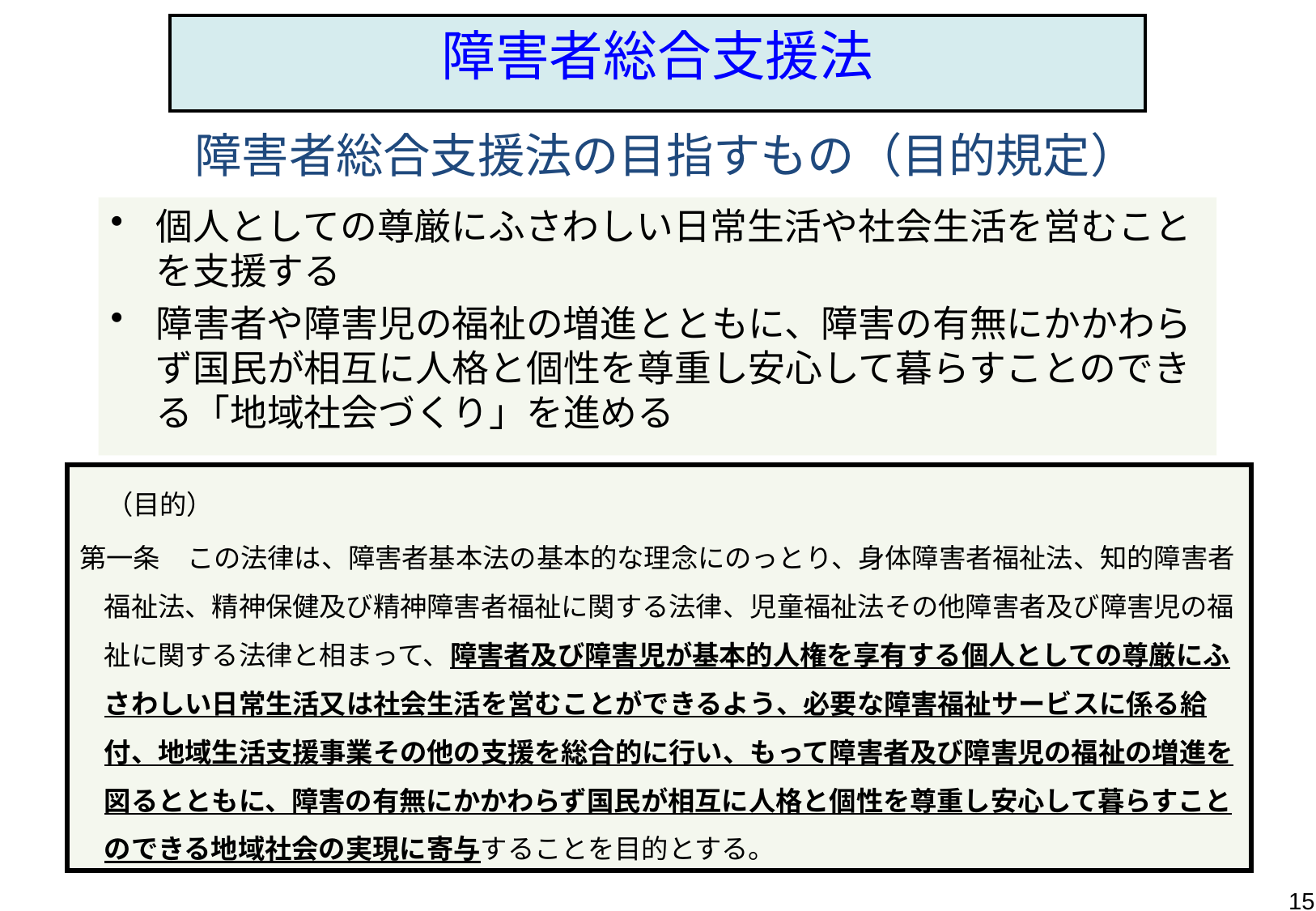

障害者総合支援法
# 障害者総合支援法の目指すもの（目的規定）
個人としての尊厳にふさわしい日常生活や社会生活を営むことを支援する
障害者や障害児の福祉の増進とともに、障害の有無にかかわらず国民が相互に人格と個性を尊重し安心して暮らすことのできる「地域社会づくり」を進める
　（目的）
第一条　この法律は、障害者基本法の基本的な理念にのっとり、身体障害者福祉法、知的障害者福祉法、精神保健及び精神障害者福祉に関する法律、児童福祉法その他障害者及び障害児の福祉に関する法律と相まって、障害者及び障害児が基本的人権を享有する個人としての尊厳にふさわしい日常生活又は社会生活を営むことができるよう、必要な障害福祉サービスに係る給付、地域生活支援事業その他の支援を総合的に行い、もって障害者及び障害児の福祉の増進を図るとともに、障害の有無にかかわらず国民が相互に人格と個性を尊重し安心して暮らすことのできる地域社会の実現に寄与することを目的とする。
15